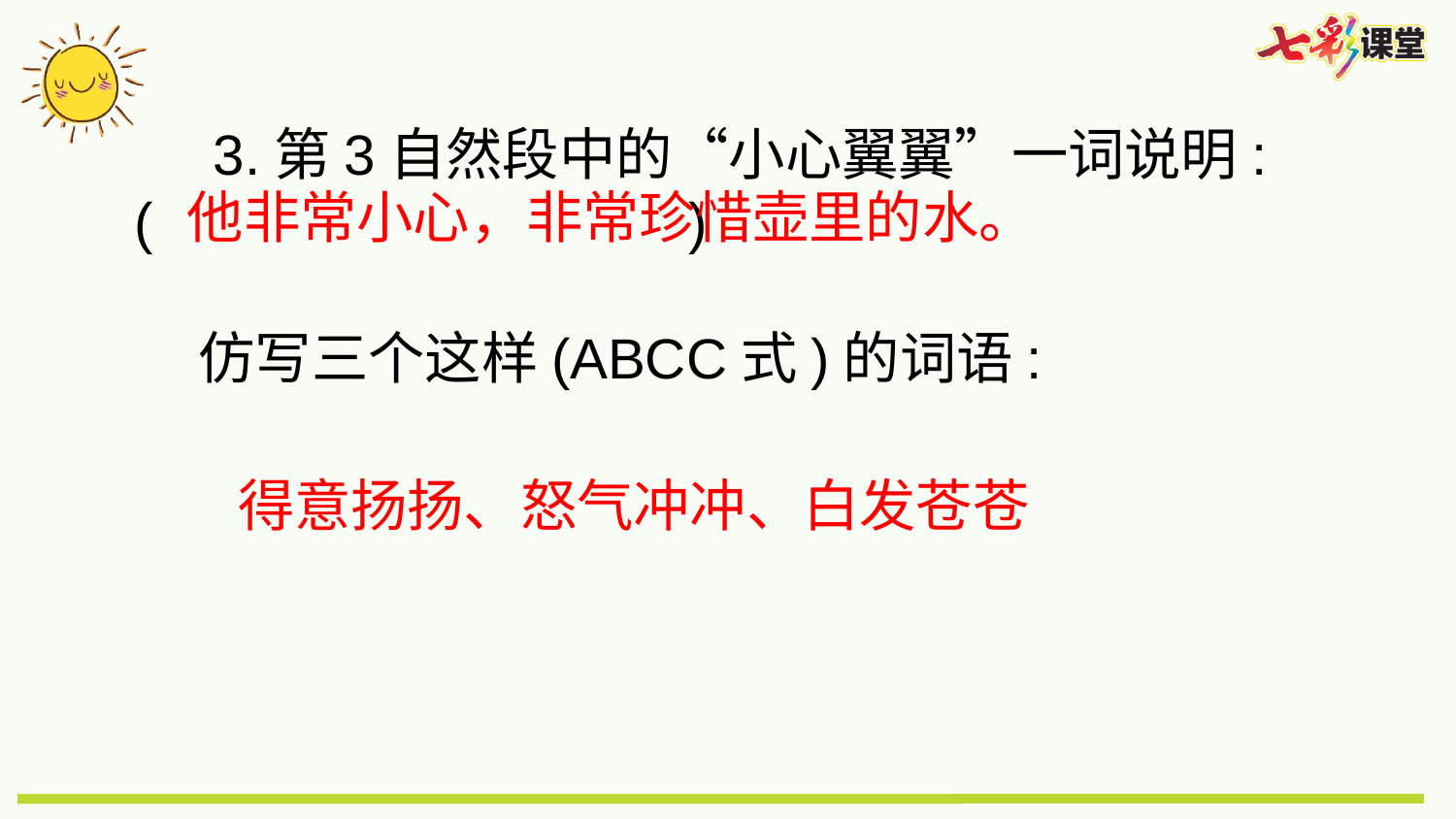

3.第3自然段中的“小心翼翼”一词说明:
(                                  )

    仿写三个这样(ABCC式)的词语:
他非常小心，非常珍惜壶里的水。
得意扬扬、怒气冲冲、白发苍苍